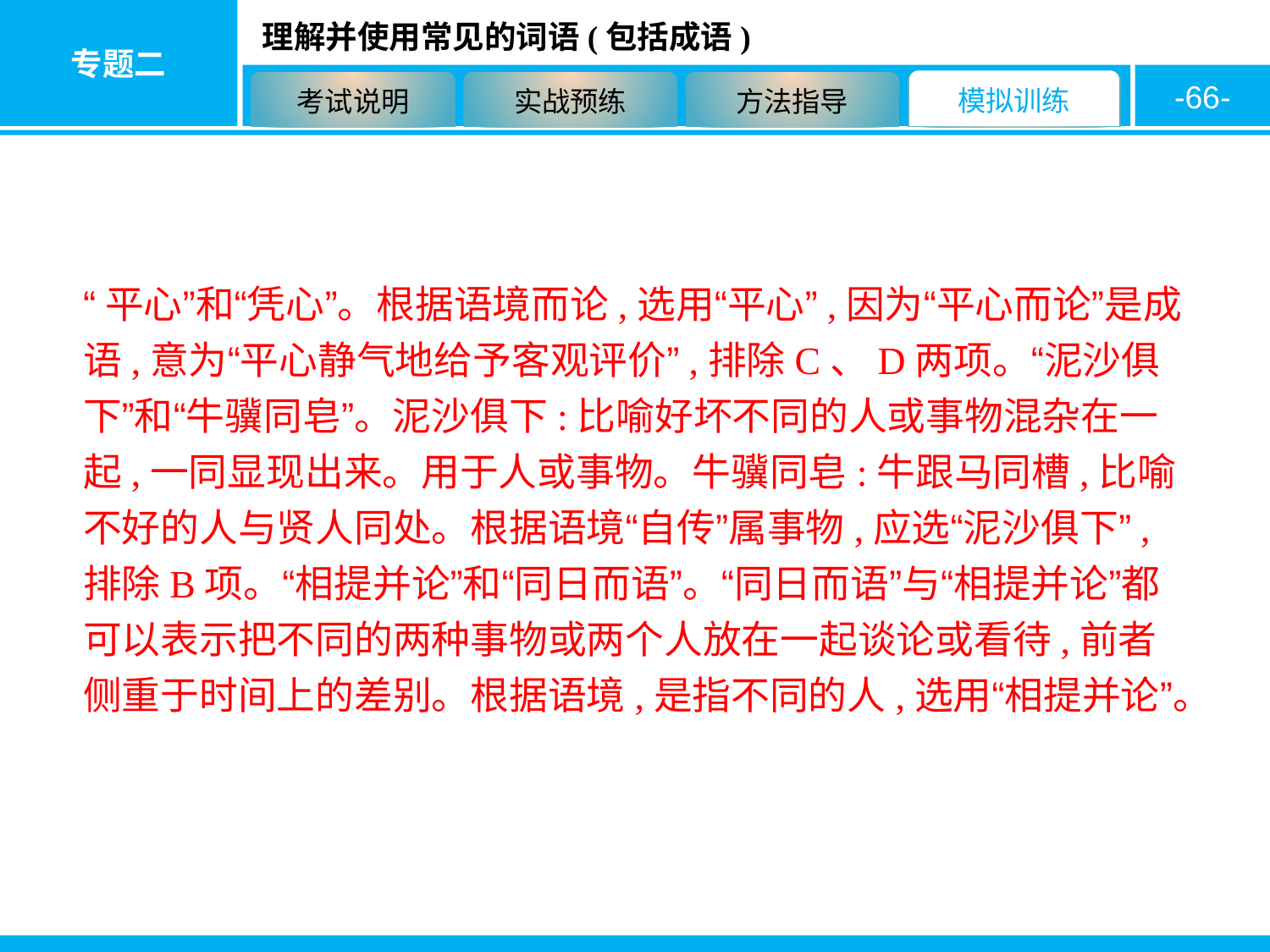

-66-
“平心”和“凭心”。根据语境而论,选用“平心”,因为“平心而论”是成语,意为“平心静气地给予客观评价”,排除C、D两项。“泥沙俱下”和“牛骥同皂”。泥沙俱下:比喻好坏不同的人或事物混杂在一起,一同显现出来。用于人或事物。牛骥同皂:牛跟马同槽,比喻不好的人与贤人同处。根据语境“自传”属事物,应选“泥沙俱下”,排除B项。“相提并论”和“同日而语”。“同日而语”与“相提并论”都可以表示把不同的两种事物或两个人放在一起谈论或看待,前者侧重于时间上的差别。根据语境,是指不同的人,选用“相提并论”。